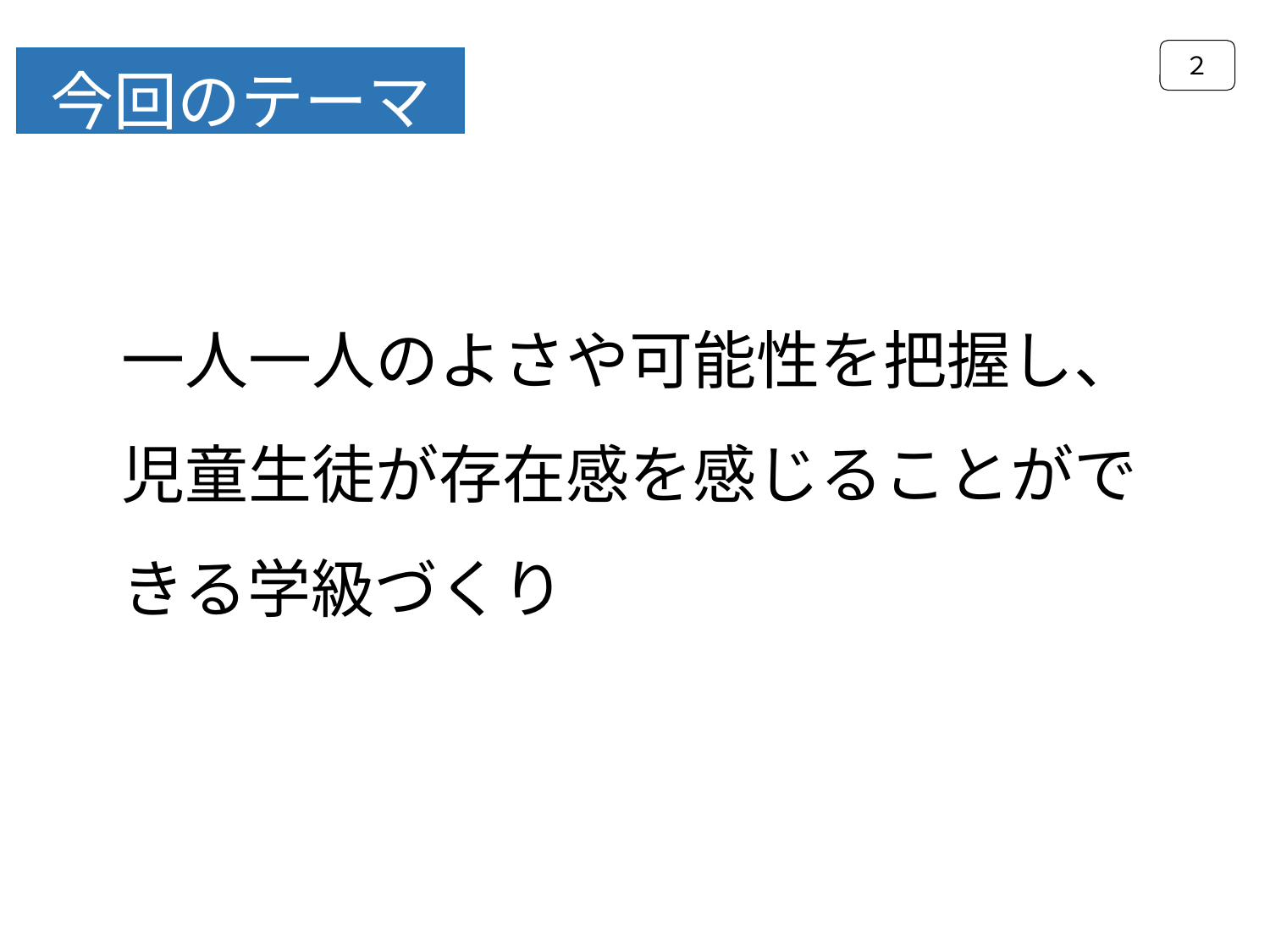

２
今回のテーマ
一人一人のよさや可能性を把握し、児童生徒が存在感を感じることができる学級づくり